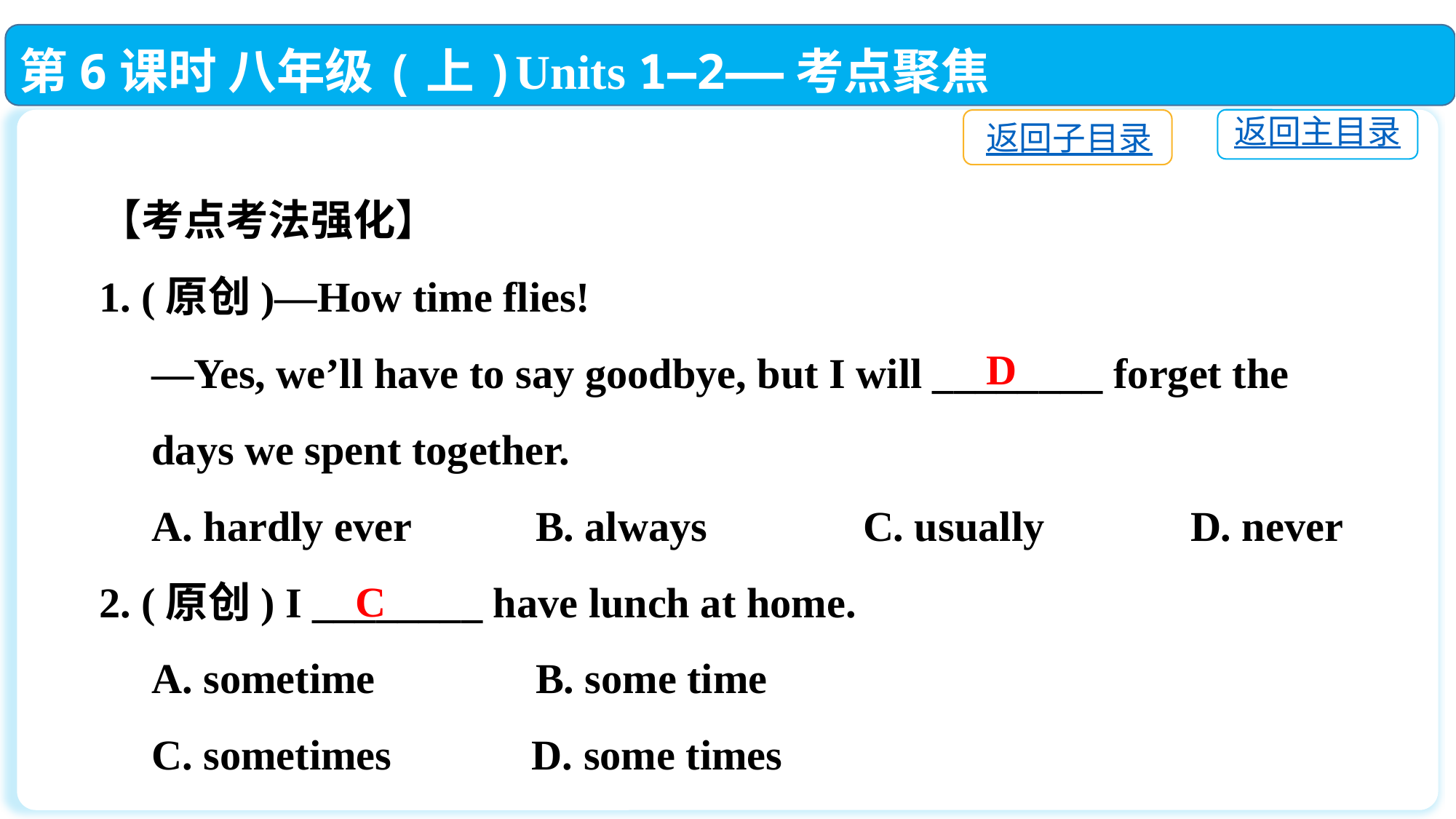

第6课时 八年级(上)Units 1—2——考点聚焦

返回主目录

返回子目录
【考点考法强化】
1. (原创)—How time flies!
     —Yes, we’ll have to say goodbye, but I will ________ forget the
     days we spent together.
     A. hardly ever		B. always		C. usually		D. never
2. (原创) I ________ have lunch at home.
     A. sometime		B. some time
     C. sometimes	          D. some times
D
C